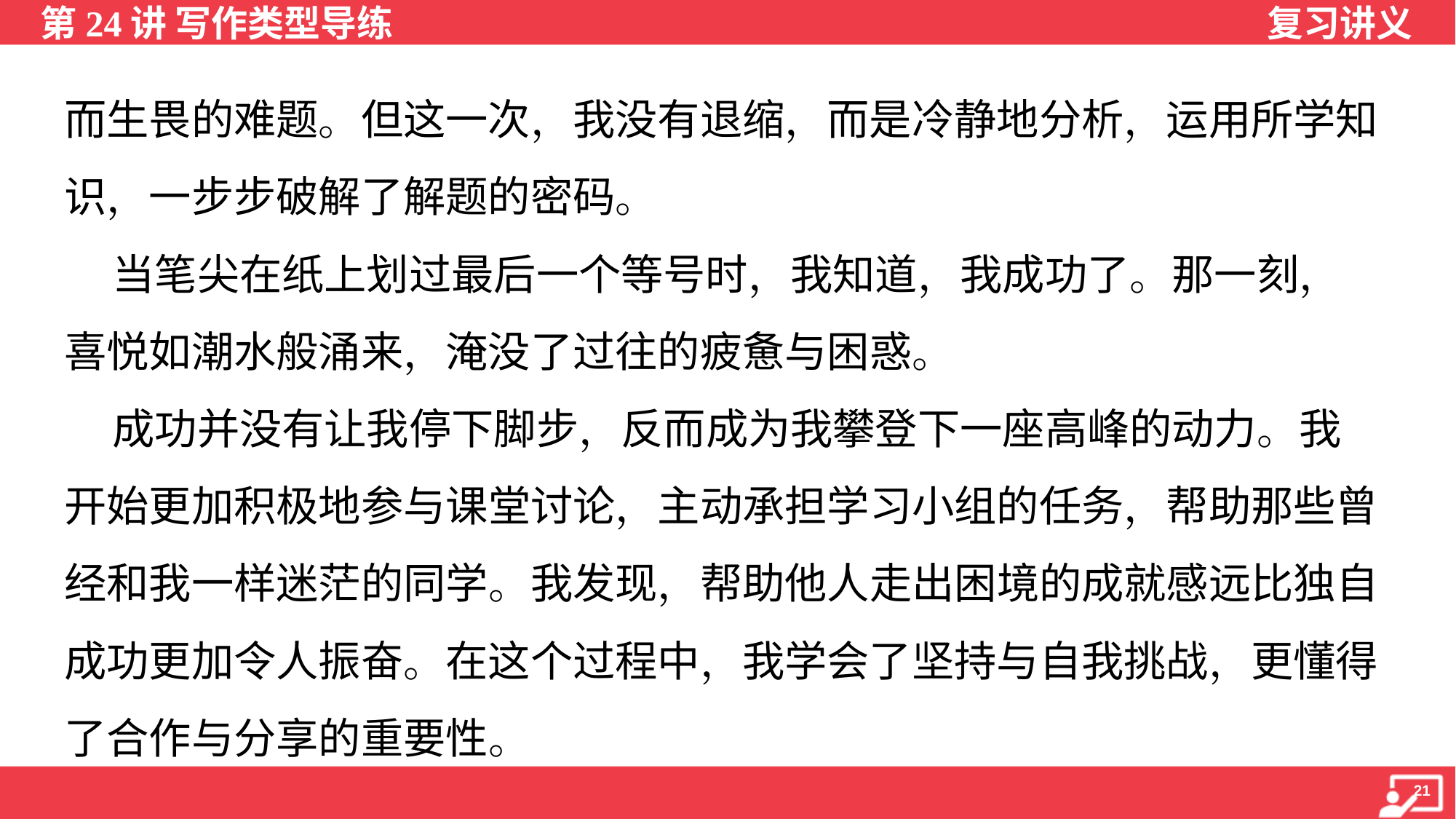

而生畏的难题。但这一次，我没有退缩，而是冷静地分析，运用所学知
识，一步步破解了解题的密码。
    当笔尖在纸上划过最后一个等号时，我知道，我成功了。那一刻，
喜悦如潮水般涌来，淹没了过往的疲惫与困惑。
    成功并没有让我停下脚步，反而成为我攀登下一座高峰的动力。我
开始更加积极地参与课堂讨论，主动承担学习小组的任务，帮助那些曾
经和我一样迷茫的同学。我发现，帮助他人走出困境的成就感远比独自
成功更加令人振奋。在这个过程中，我学会了坚持与自我挑战，更懂得
了合作与分享的重要性。